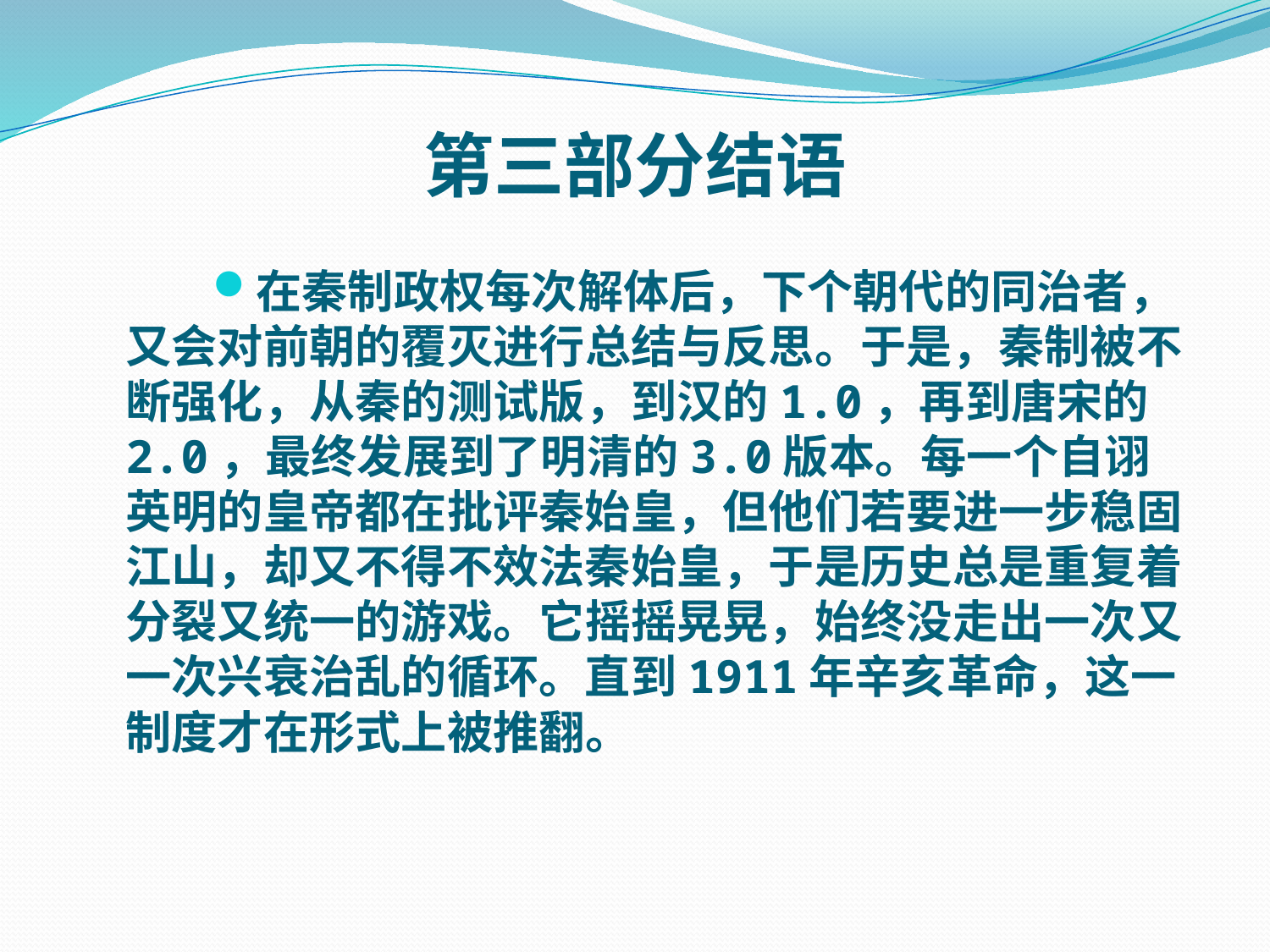

# 第三部分结语
在秦制政权每次解体后，下个朝代的同治者，又会对前朝的覆灭进行总结与反思。于是，秦制被不断强化，从秦的测试版，到汉的1.0，再到唐宋的2.0，最终发展到了明清的3.0版本。每一个自诩英明的皇帝都在批评秦始皇，但他们若要进一步稳固江山，却又不得不效法秦始皇，于是历史总是重复着分裂又统一的游戏。它摇摇晃晃，始终没走出一次又一次兴衰治乱的循环。直到1911年辛亥革命，这一制度才在形式上被推翻。